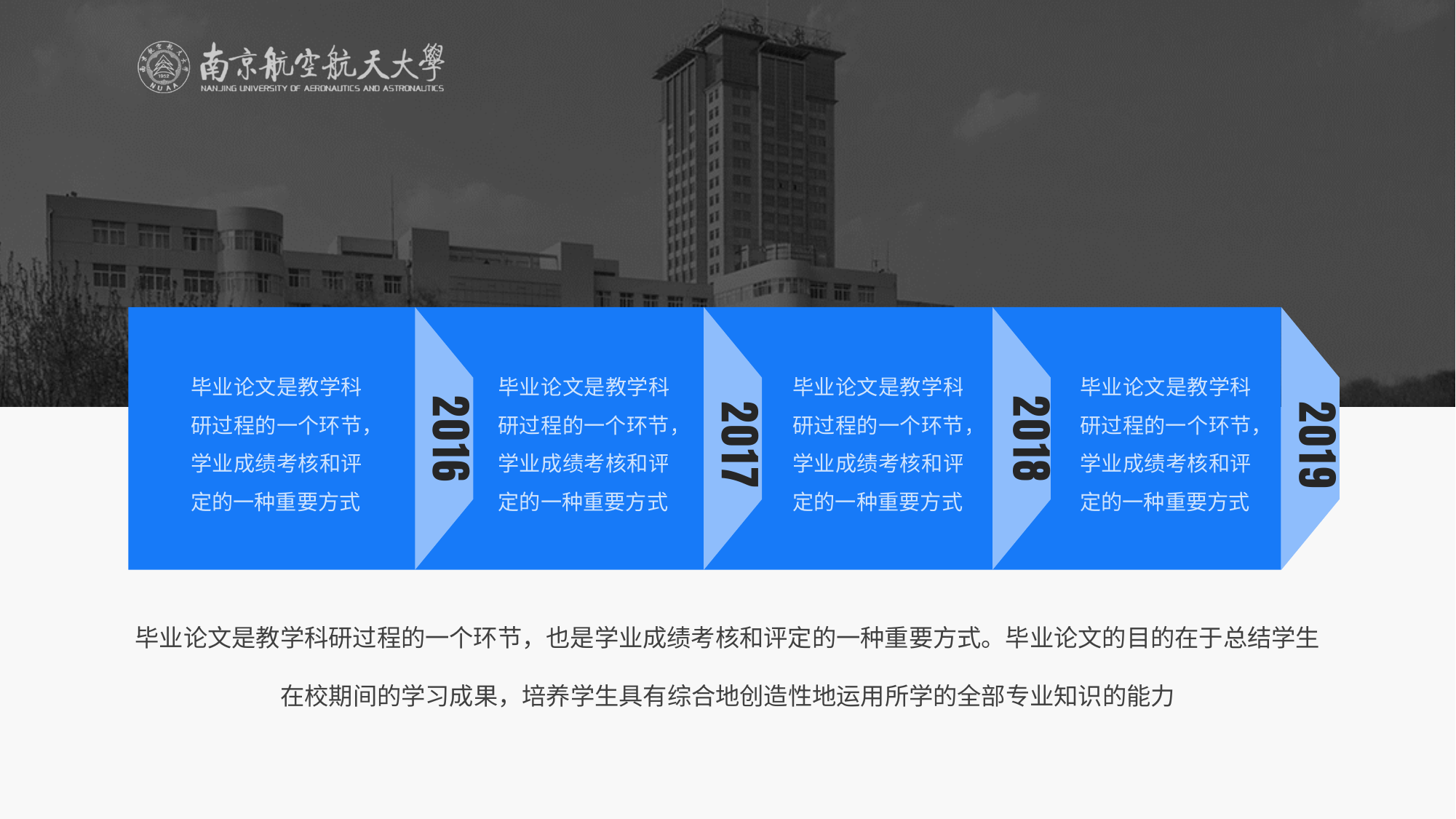

2016

2017

2018

2019

毕业论文是教学科研过程的一个环节，学业成绩考核和评定的一种重要方式
毕业论文是教学科研过程的一个环节，学业成绩考核和评定的一种重要方式
毕业论文是教学科研过程的一个环节，学业成绩考核和评定的一种重要方式
毕业论文是教学科研过程的一个环节，学业成绩考核和评定的一种重要方式
毕业论文是教学科研过程的一个环节，也是学业成绩考核和评定的一种重要方式。毕业论文的目的在于总结学生在校期间的学习成果，培养学生具有综合地创造性地运用所学的全部专业知识的能力